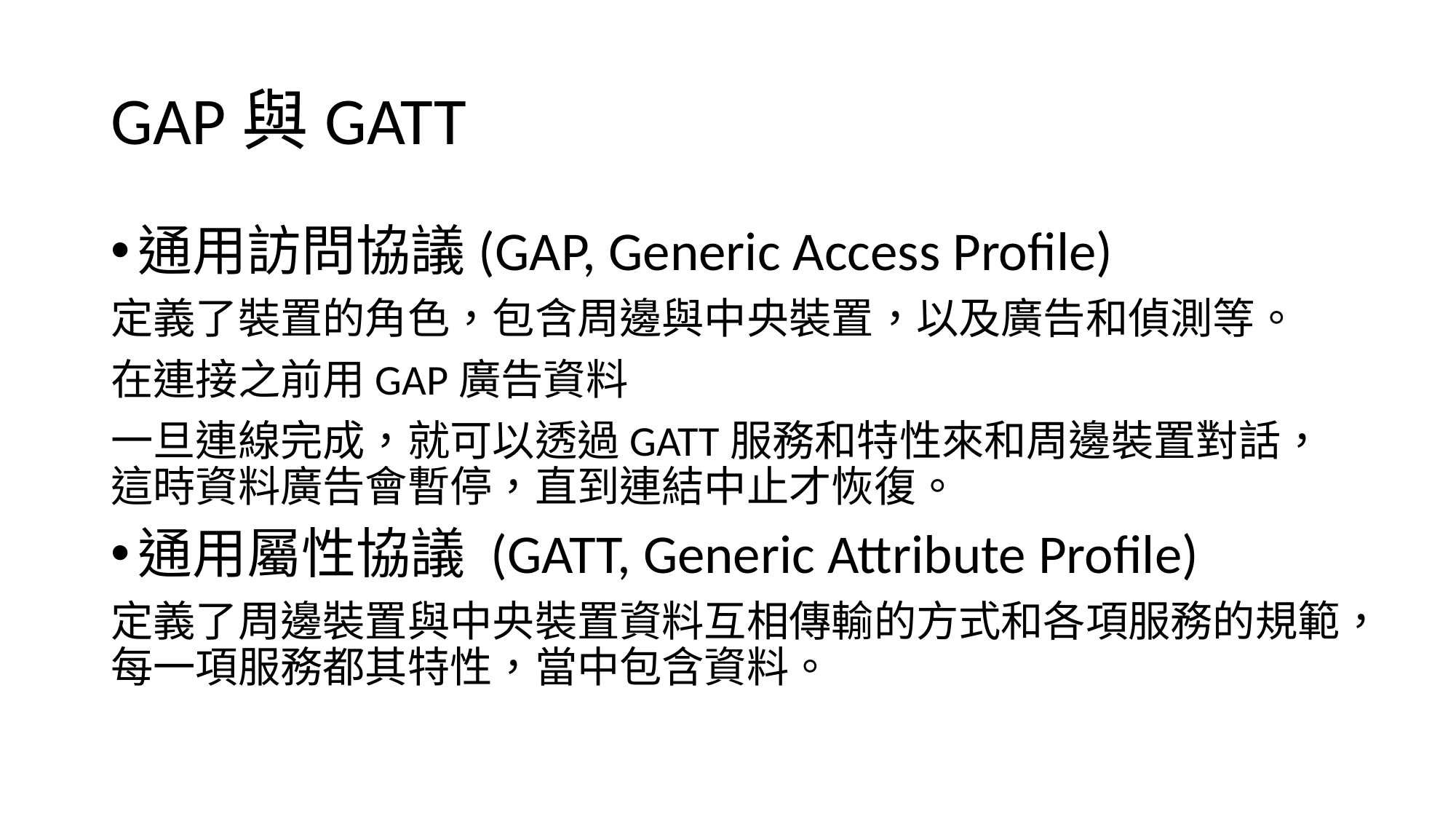

# GAP與GATT
通用訪問協議(GAP, Generic Access Profile)
定義了裝置的角色，包含周邊與中央裝置，以及廣告和偵測等。
在連接之前用GAP廣告資料
一旦連線完成，就可以透過GATT服務和特性來和周邊裝置對話，這時資料廣告會暫停，直到連結中止才恢復。
通用屬性協議 (GATT, Generic Attribute Profile)
定義了周邊裝置與中央裝置資料互相傳輸的方式和各項服務的規範，每一項服務都其特性，當中包含資料。